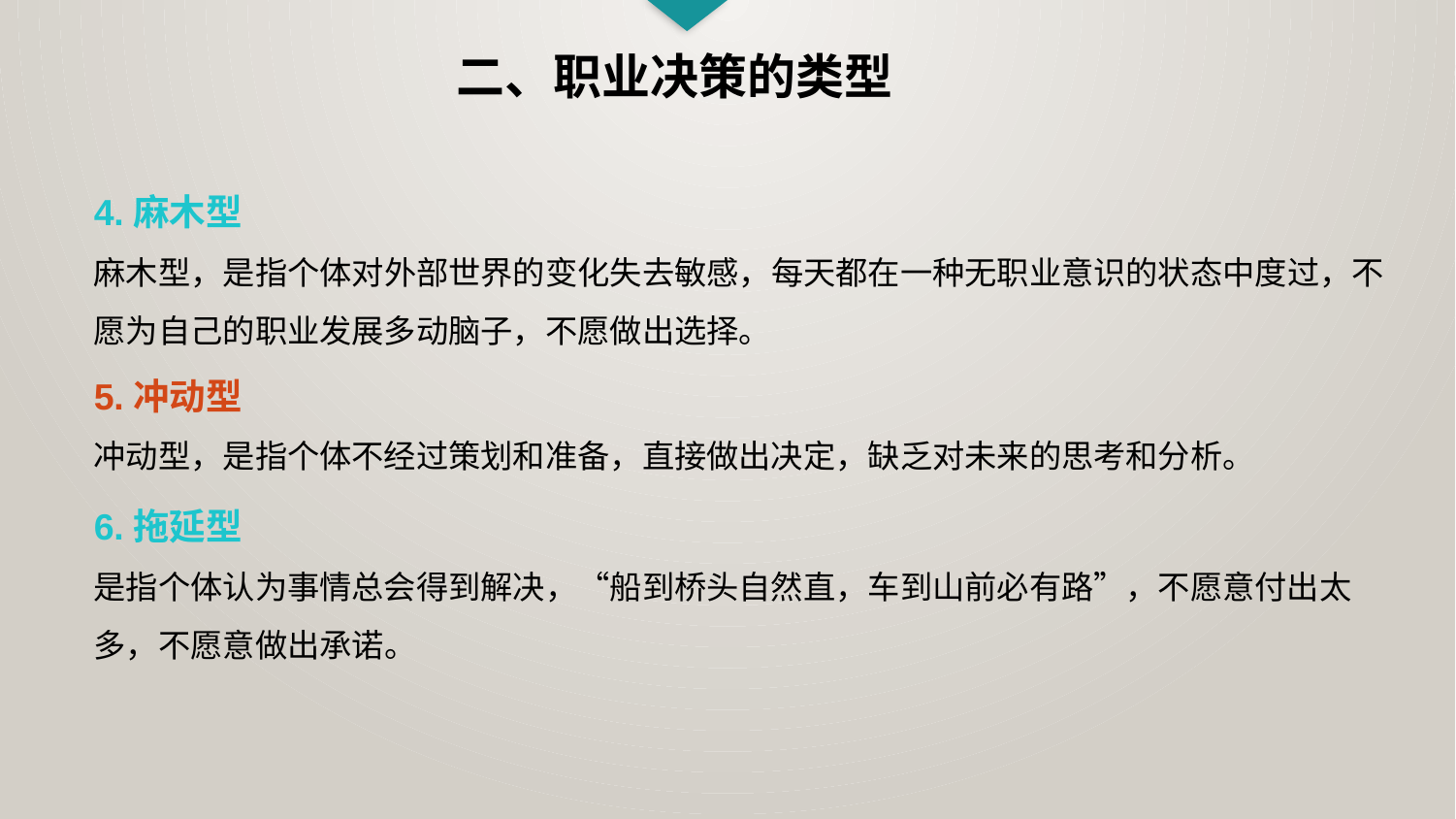

二、职业决策的类型
4.麻木型
麻木型，是指个体对外部世界的变化失去敏感，每天都在一种无职业意识的状态中度过，不愿为自己的职业发展多动脑子，不愿做出选择。
5.冲动型
冲动型，是指个体不经过策划和准备，直接做出决定，缺乏对未来的思考和分析。
6.拖延型
是指个体认为事情总会得到解决，“船到桥头自然直，车到山前必有路”，不愿意付出太多，不愿意做出承诺。
13